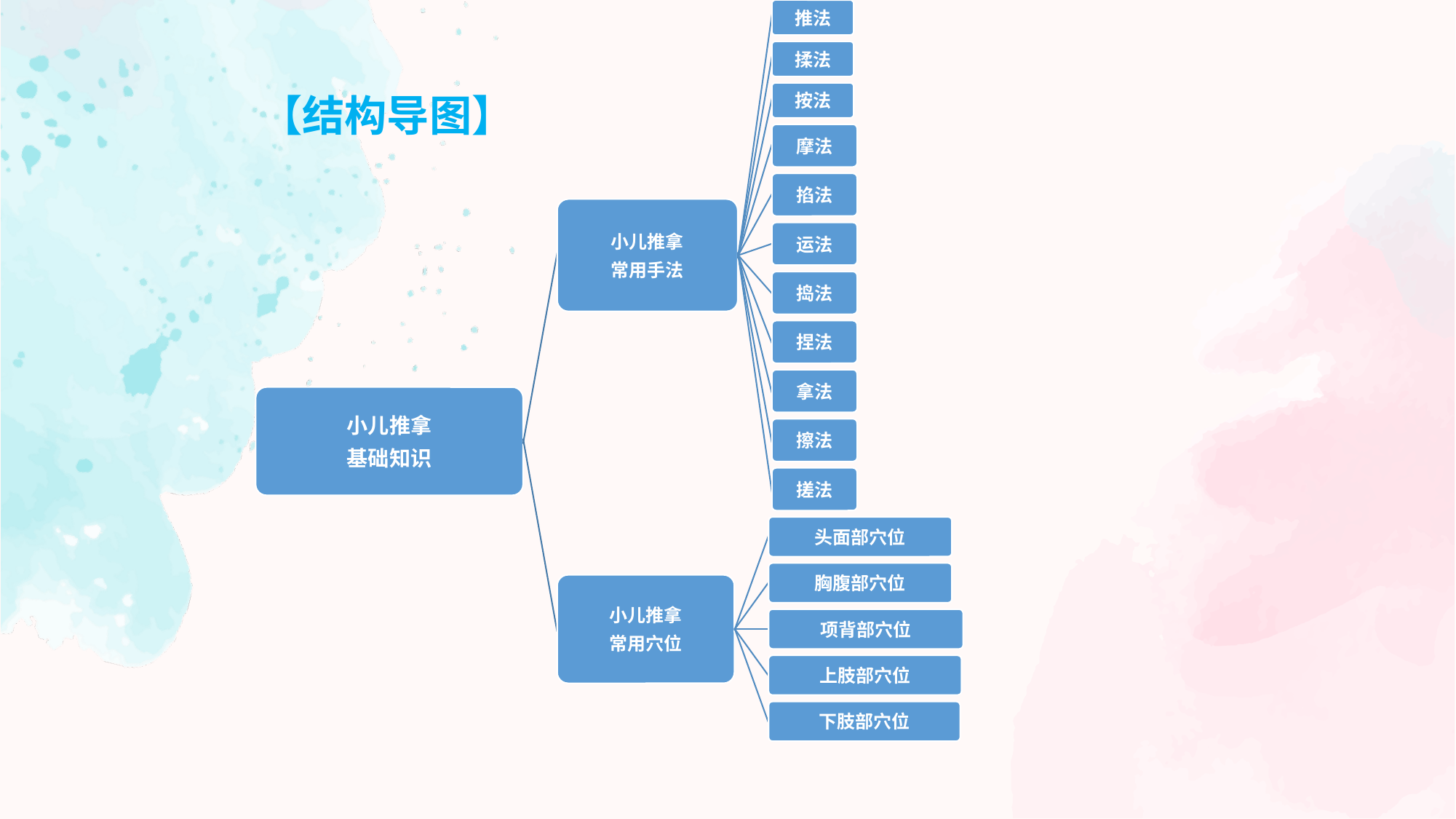

小儿推拿
基础知识

小儿推拿
常用手法

推法

揉法

按法

摩法

掐法

运法

捣法

捏法

拿法

擦法

搓法

小儿推拿
常用穴位

头面部穴位

胸腹部穴位

项背部穴位

上肢部穴位

下肢部穴位
【结构导图】